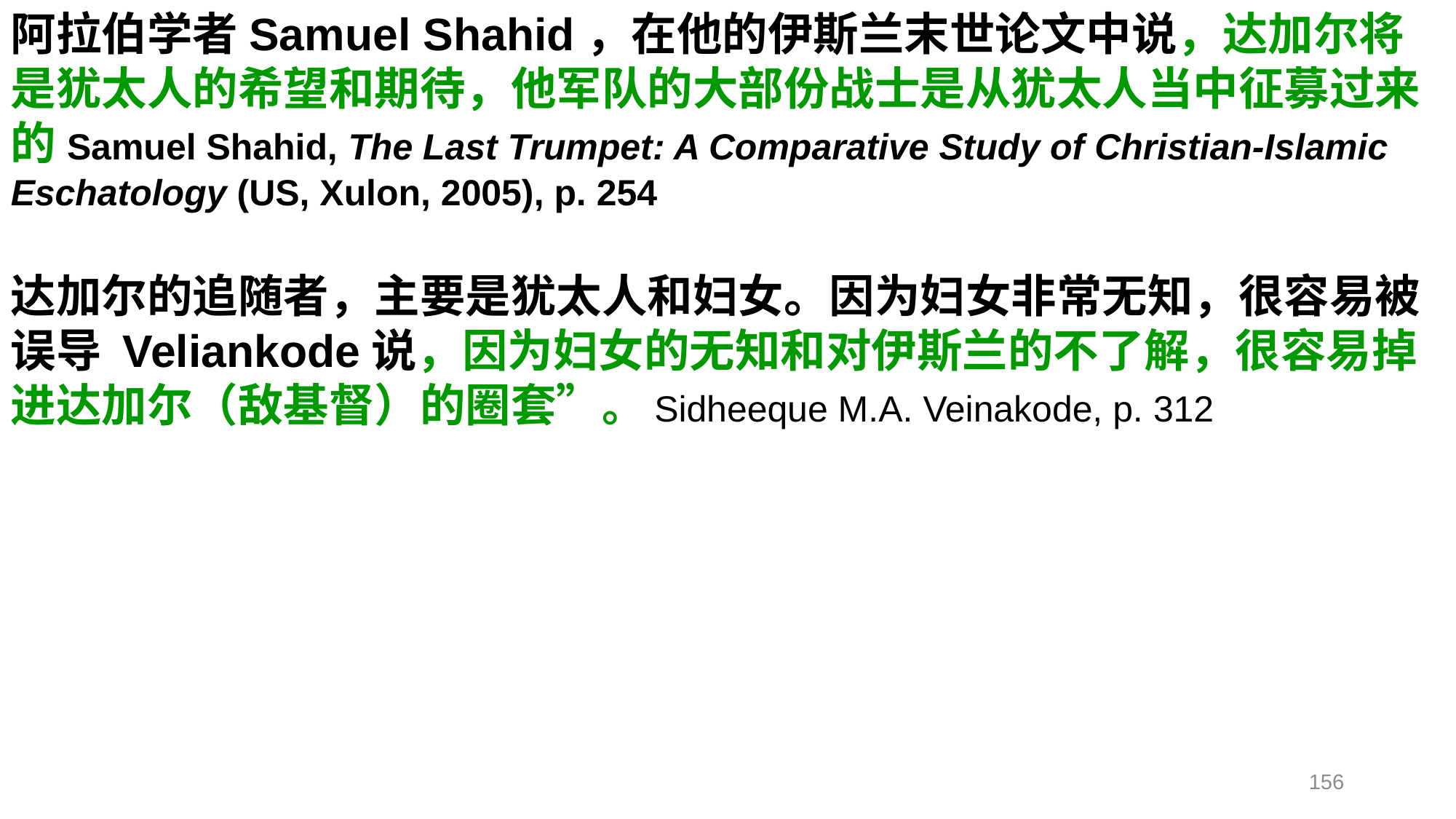

阿拉伯学者Samuel Shahid，在他的伊斯兰末世论文中说，达加尔将是犹太人的希望和期待，他军队的大部份战士是从犹太人当中征募过来的Samuel Shahid, The Last Trumpet: A Comparative Study of Christian-Islamic Eschatology (US, Xulon, 2005), p. 254

达加尔的追随者，主要是犹太人和妇女。因为妇女非常无知，很容易被误导 Veliankode说，因为妇女的无知和对伊斯兰的不了解，很容易掉进达加尔（敌基督）的圈套”。Sidheeque M.A. Veinakode, p. 312
156